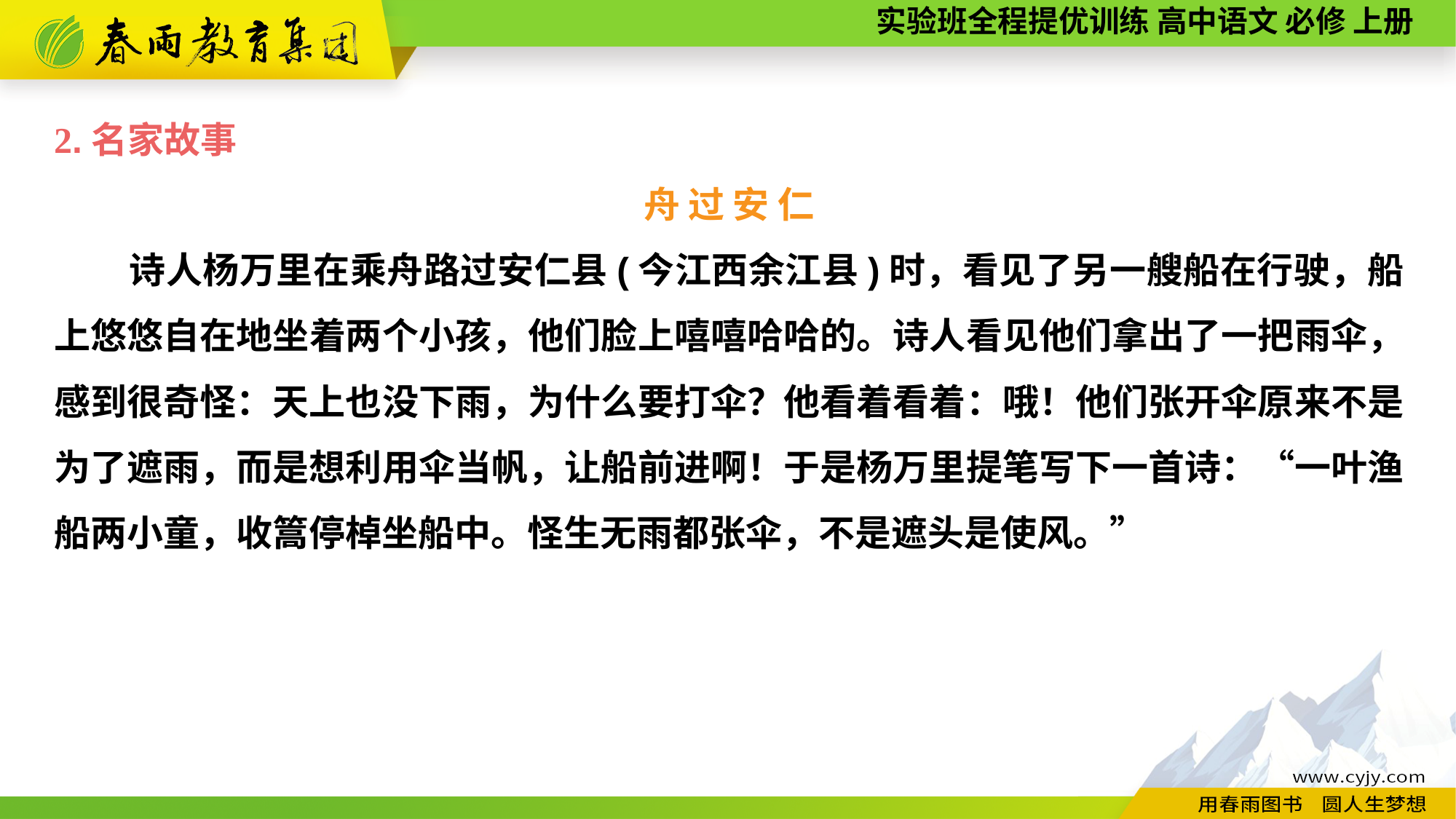

2.名家故事
舟 过 安 仁
诗人杨万里在乘舟路过安仁县(今江西余江县)时，看见了另一艘船在行驶，船上悠悠自在地坐着两个小孩，他们脸上嘻嘻哈哈的。诗人看见他们拿出了一把雨伞，感到很奇怪：天上也没下雨，为什么要打伞？他看着看着：哦！他们张开伞原来不是为了遮雨，而是想利用伞当帆，让船前进啊！于是杨万里提笔写下一首诗：“一叶渔船两小童，收篙停棹坐船中。怪生无雨都张伞，不是遮头是使风。”